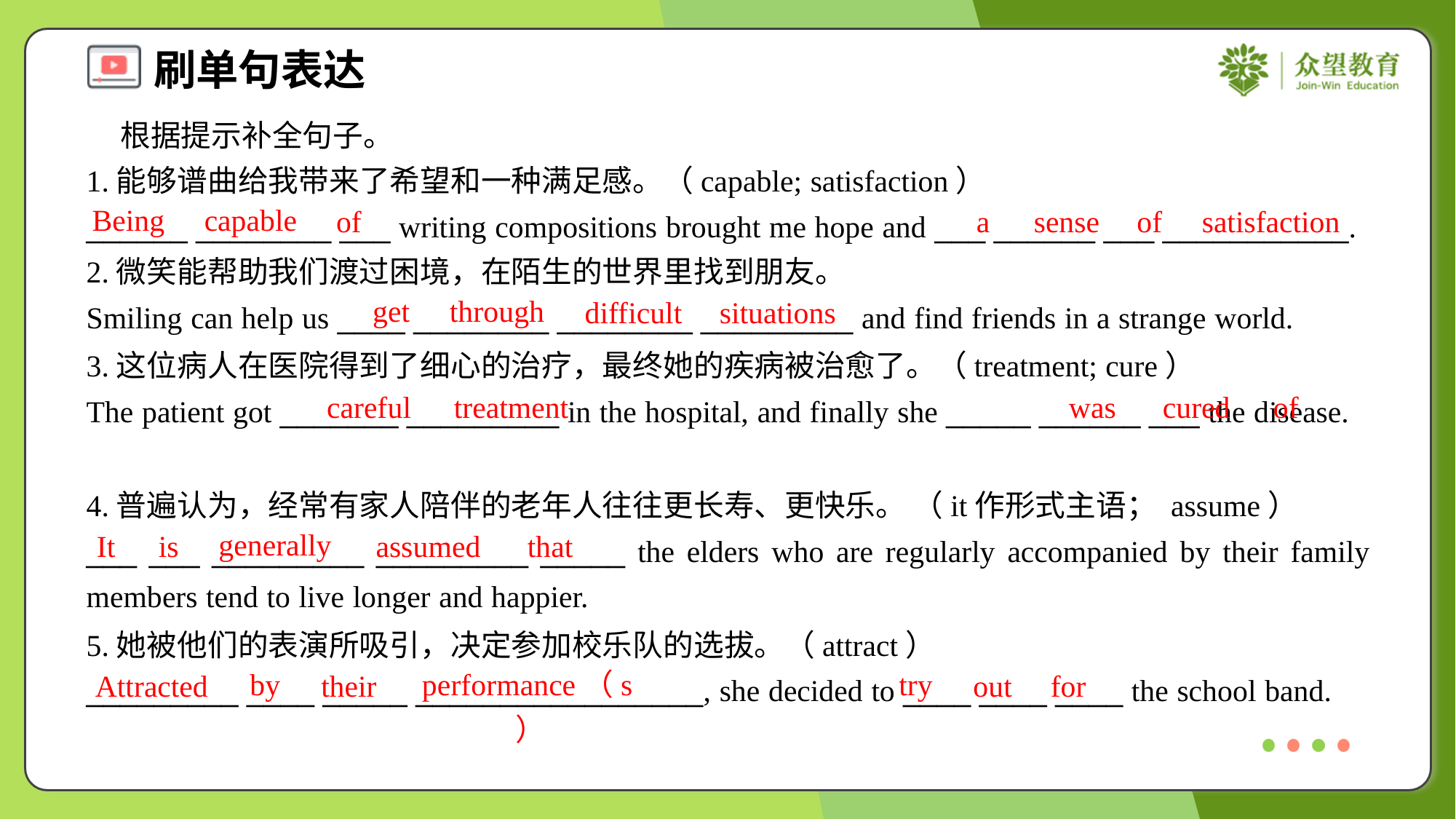

根据提示补全句子。
1.能够谱曲给我带来了希望和一种满足感。（capable; satisfaction）
______ ________ ___ writing compositions brought me hope and ___ ______ ___ ___________.
2.微笑能帮助我们渡过困境，在陌生的世界里找到朋友。
Smiling can help us ____ ________ ________ _________ and find friends in a strange world.
Being
capable
of
a
sense
of
satisfaction
get
through
difficult
situations
3.这位病人在医院得到了细心的治疗，最终她的疾病被治愈了。（treatment; cure）
The patient got _______ _________ in the hospital, and finally she _____ ______ ___ the disease.
careful
treatment
was
cured
of
4.普遍认为，经常有家人陪伴的老年人往往更长寿、更快乐。 （it作形式主语； assume）
___ ___ _________ _________ _____ the elders who are regularly accompanied by their family members tend to live longer and happier.
generally
It
is
assumed
that
5.她被他们的表演所吸引，决定参加校乐队的选拔。（attract）
_________ ____ _____ _________________, she decided to ____ ____ ____ the school band.
by
performance（s）
try
Attracted
their
out
for